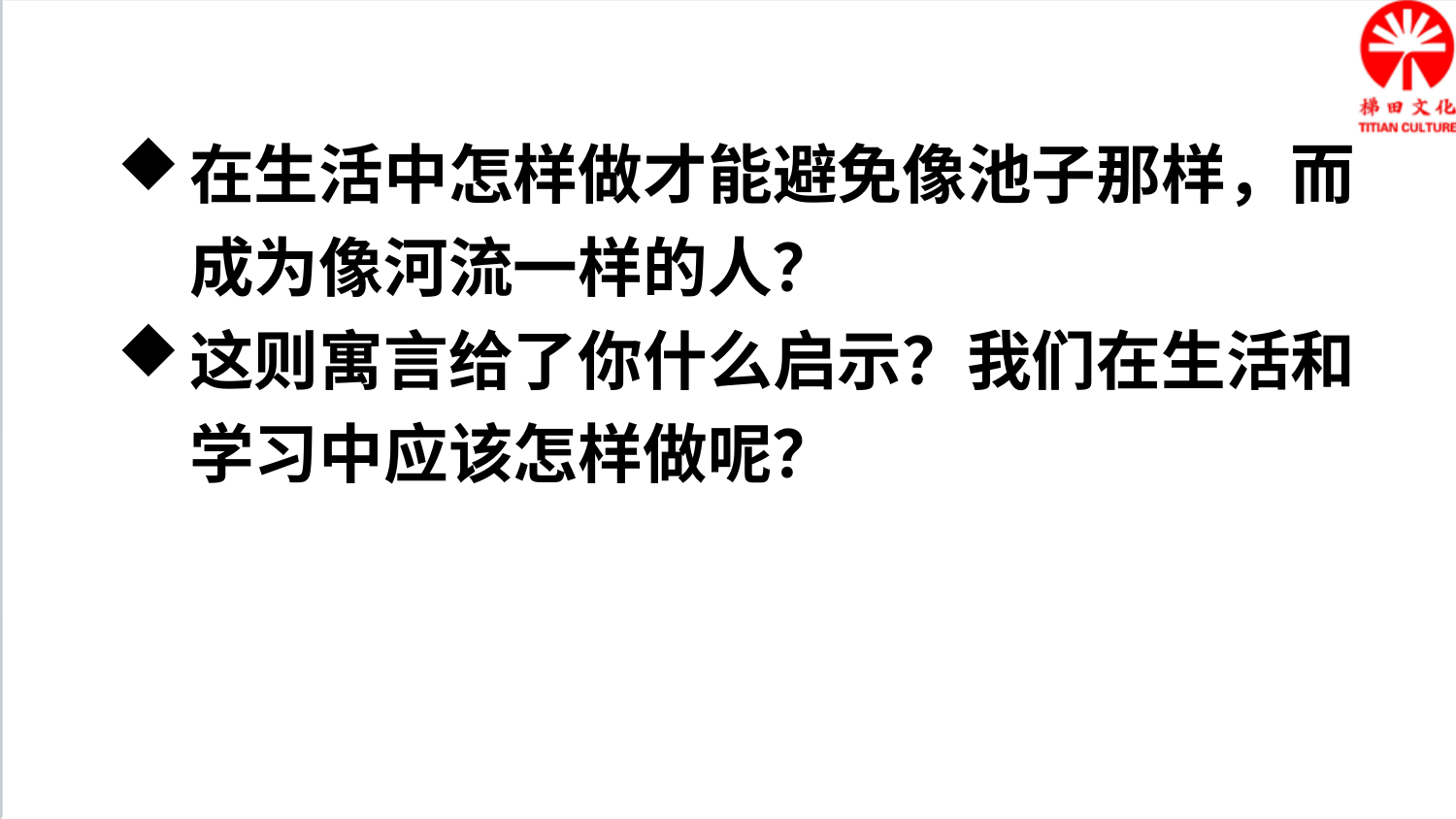

在生活中怎样做才能避免像池子那样，而成为像河流一样的人？
这则寓言给了你什么启示？我们在生活和学习中应该怎样做呢？